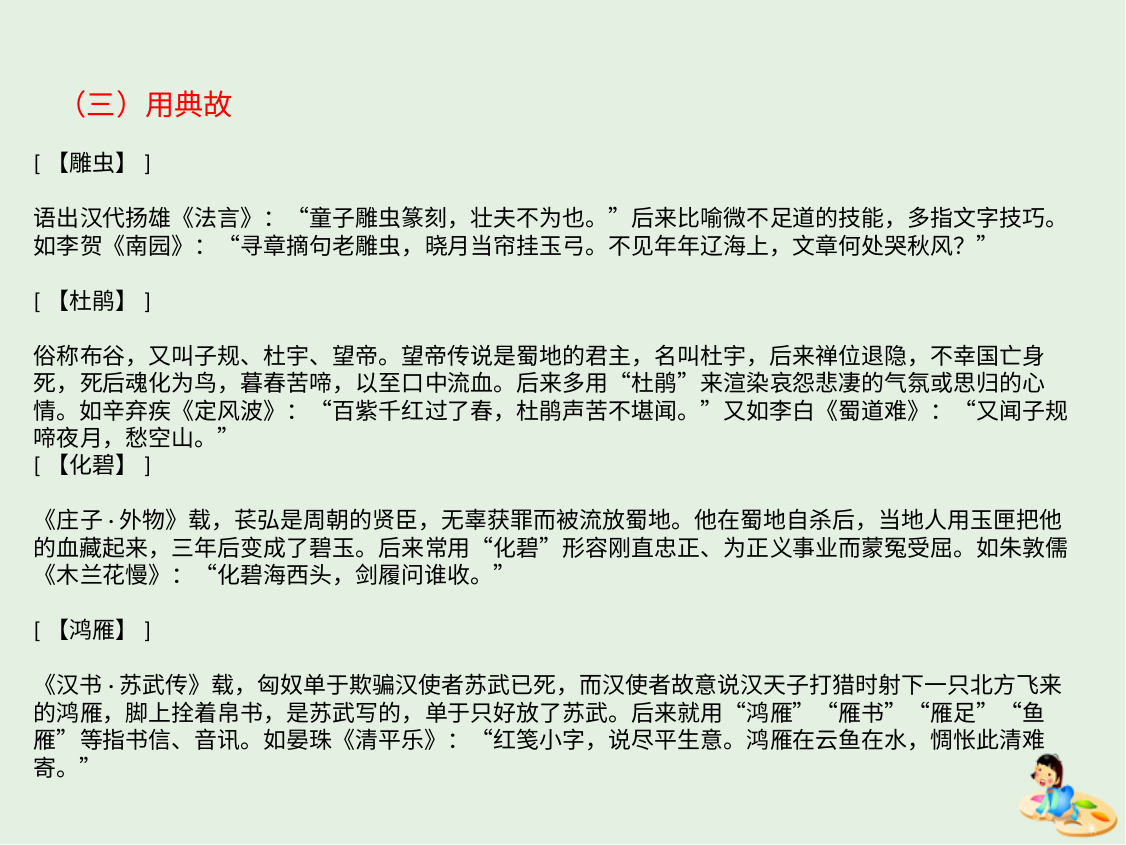

（三）用典故
[【雕虫】]

语出汉代扬雄《法言》：“童子雕虫篆刻，壮夫不为也。”后来比喻微不足道的技能，多指文字技巧。如李贺《南园》：“寻章摘句老雕虫，晓月当帘挂玉弓。不见年年辽海上，文章何处哭秋风？”

[【杜鹃】]

俗称布谷，又叫子规、杜宇、望帝。望帝传说是蜀地的君主，名叫杜宇，后来禅位退隐，不幸国亡身死，死后魂化为鸟，暮春苦啼，以至口中流血。后来多用“杜鹃”来渲染哀怨悲凄的气氛或思归的心情。如辛弃疾《定风波》：“百紫千红过了春，杜鹃声苦不堪闻。”又如李白《蜀道难》：“又闻子规啼夜月，愁空山。”
[【化碧】]

《庄子·外物》载，苌弘是周朝的贤臣，无辜获罪而被流放蜀地。他在蜀地自杀后，当地人用玉匣把他的血藏起来，三年后变成了碧玉。后来常用“化碧”形容刚直忠正、为正义事业而蒙冤受屈。如朱敦儒《木兰花慢》：“化碧海西头，剑履问谁收。”

[【鸿雁】]

《汉书·苏武传》载，匈奴单于欺骗汉使者苏武已死，而汉使者故意说汉天子打猎时射下一只北方飞来的鸿雁，脚上拴着帛书，是苏武写的，单于只好放了苏武。后来就用“鸿雁”“雁书”“雁足”“鱼雁”等指书信、音讯。如晏珠《清平乐》：“红笺小字，说尽平生意。鸿雁在云鱼在水，惆怅此清难寄。”